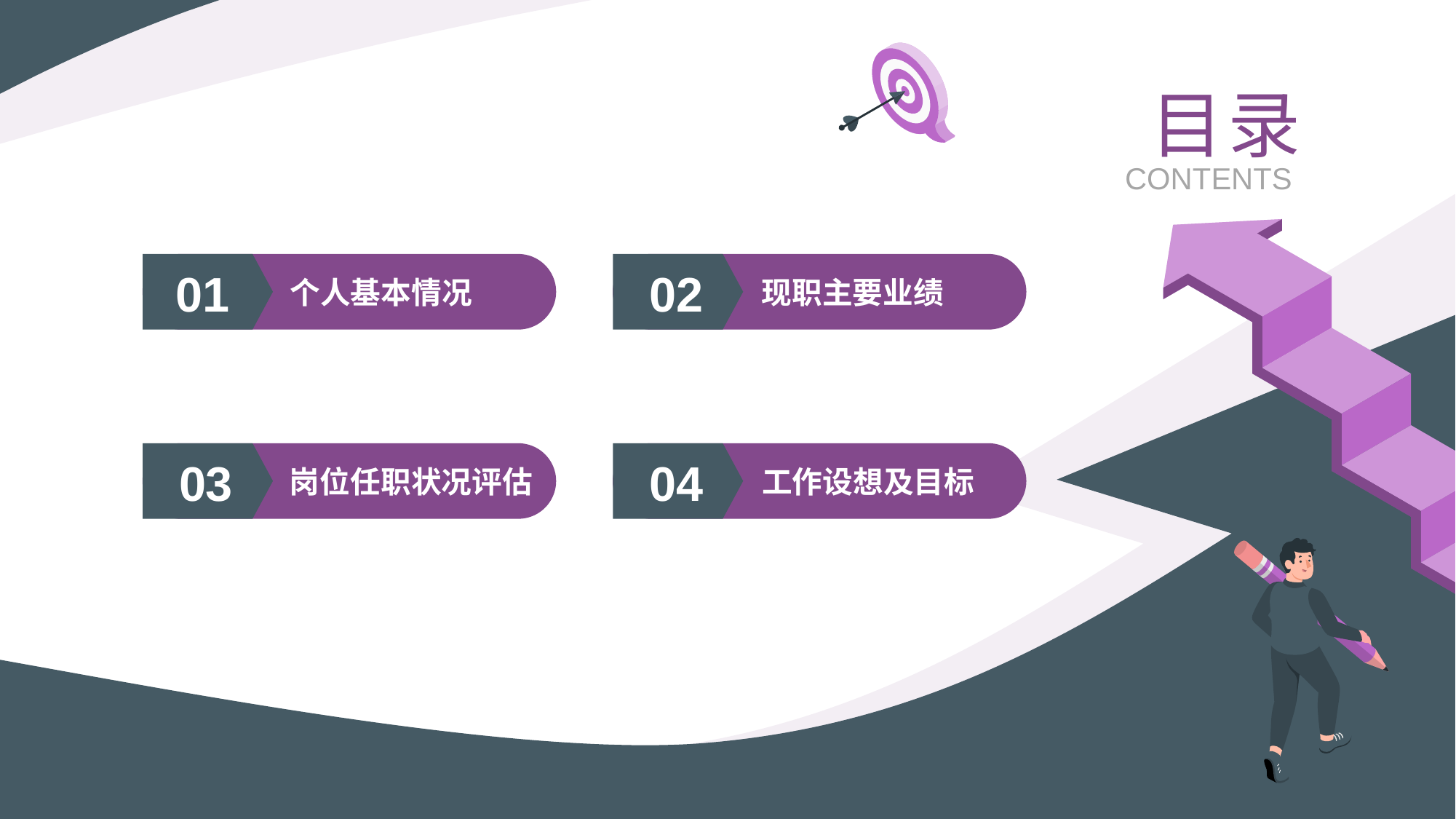

目录
CONTENTS

01
个人基本情况

02
现职主要业绩

03
岗位任职状况评估

04
工作设想及目标